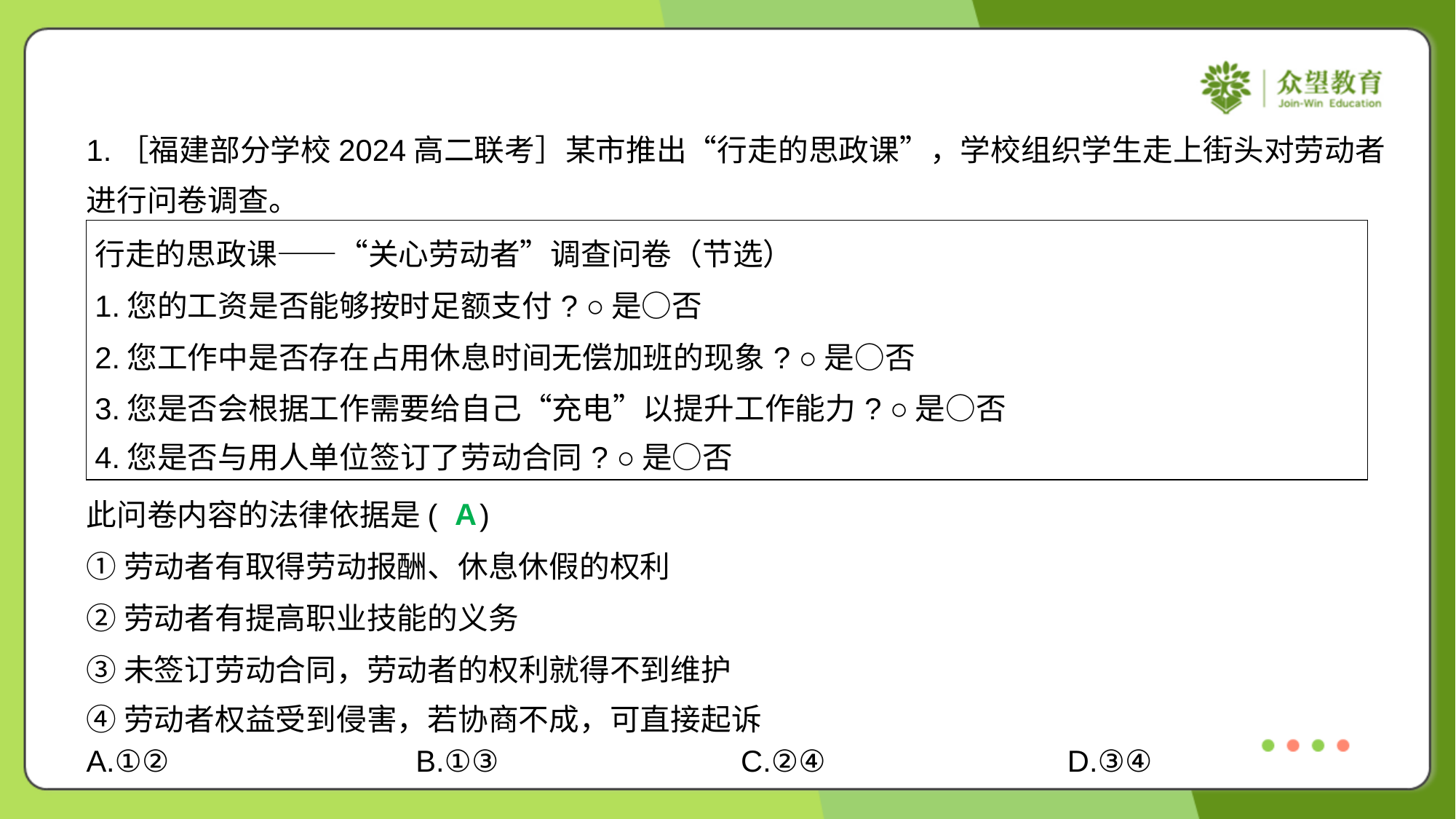

1.［福建部分学校2024高二联考］某市推出“行走的思政课”，学校组织学生走上街头对劳动者
进行问卷调查。
| 行走的思政课——“关心劳动者”调查问卷（节选） 1.您的工资是否能够按时足额支付? ○是○否 2.您工作中是否存在占用休息时间无偿加班的现象? ○是○否 3.您是否会根据工作需要给自己“充电”以提升工作能力? ○是○否 4.您是否与用人单位签订了劳动合同? ○是○否 |
| --- |
A
此问卷内容的法律依据是(     )
①劳动者有取得劳动报酬、休息休假的权利
②劳动者有提高职业技能的义务
③未签订劳动合同，劳动者的权利就得不到维护
④劳动者权益受到侵害，若协商不成，可直接起诉
A.①②	B.①③	C.②④	D.③④